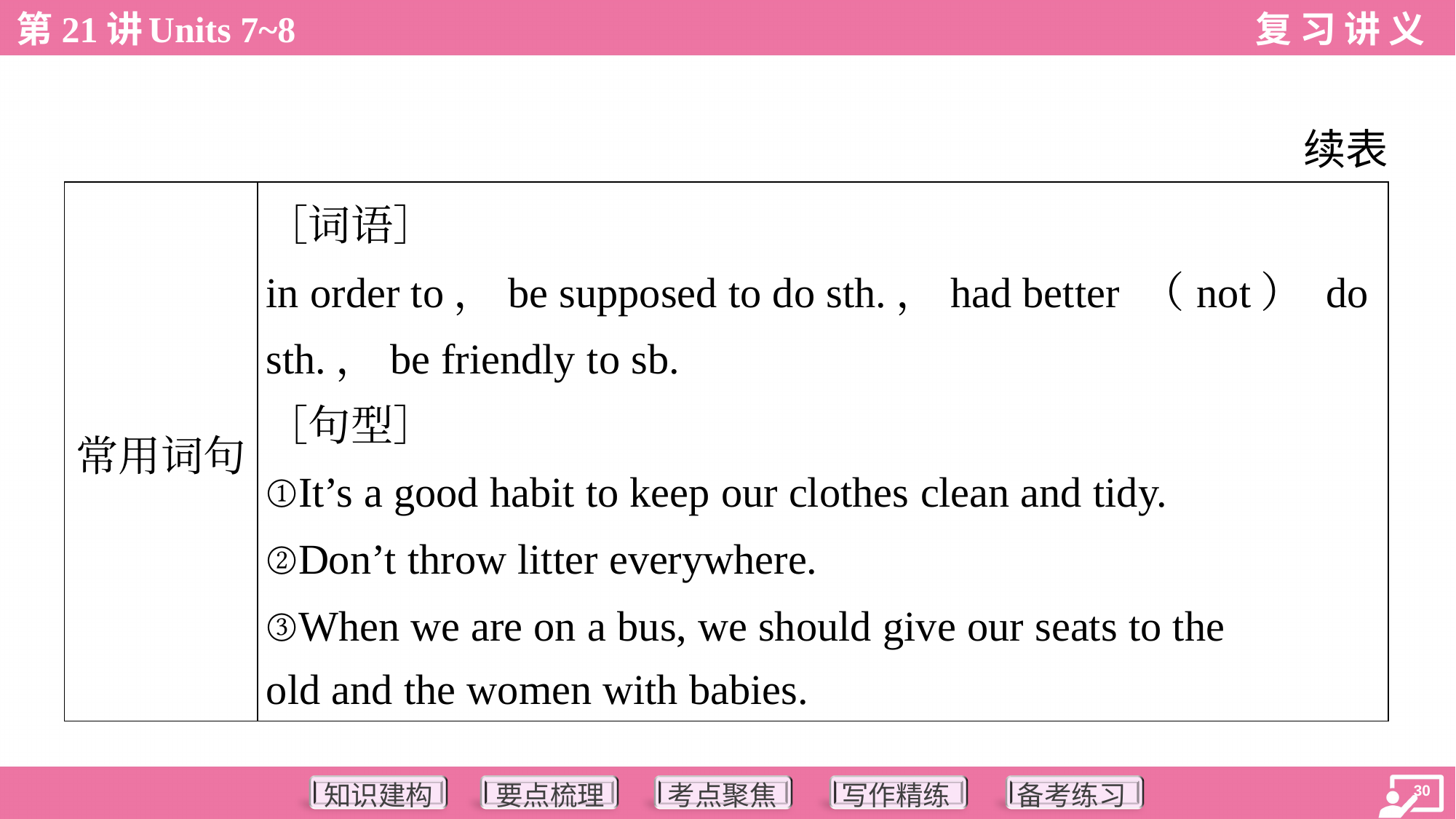

续表
| 常用词句 | ［词语］ in order to，be supposed to do sth.，had better （not） do sth.，be friendly to sb. ［句型］ ①It’s a good habit to keep our clothes clean and tidy. ②Don’t throw litter everywhere. ③When we are on a bus, we should give our seats to the old and the women with babies. |
| --- | --- |